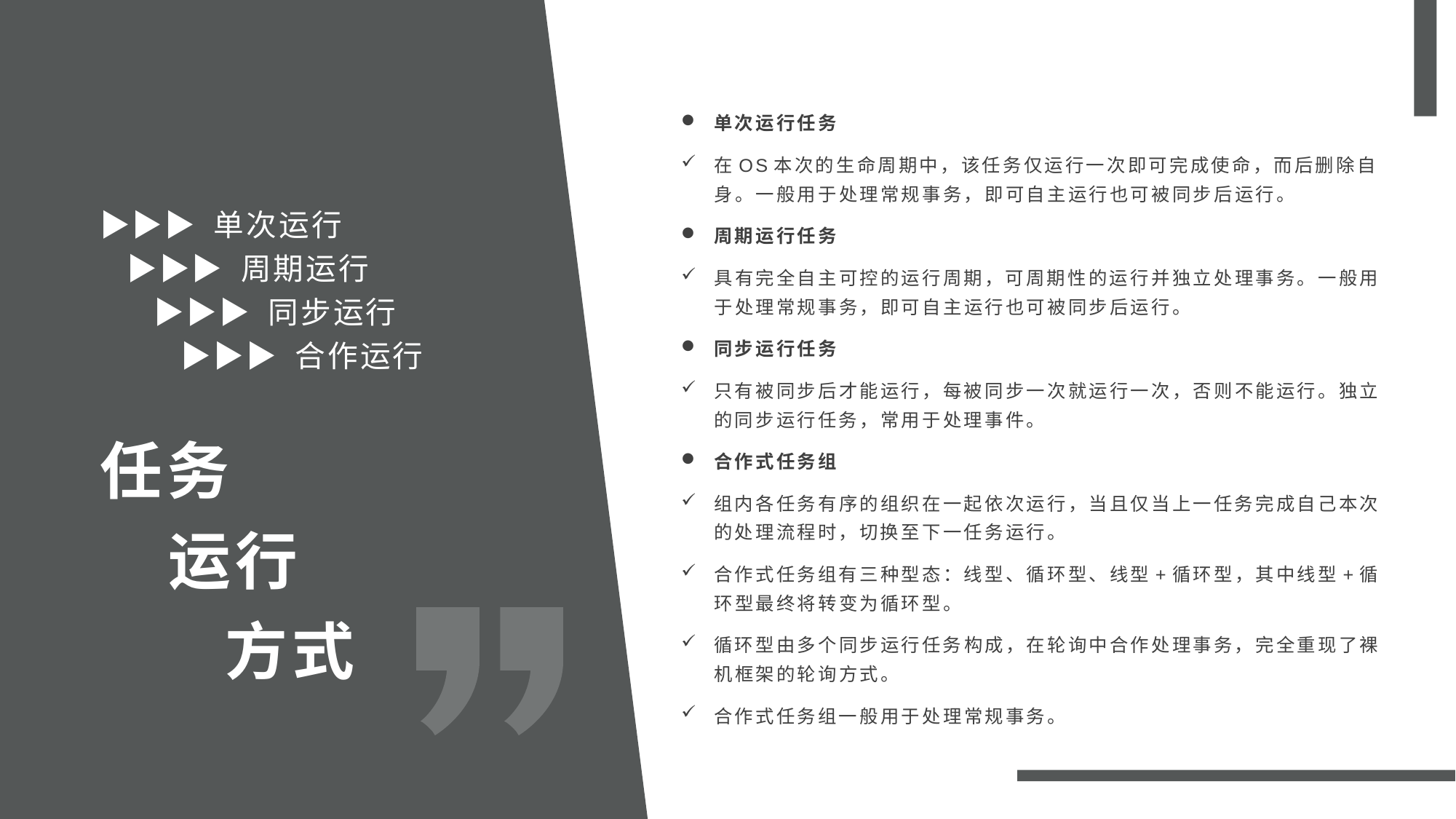

单次运行任务
在OS本次的生命周期中，该任务仅运行一次即可完成使命，而后删除自身。一般用于处理常规事务，即可自主运行也可被同步后运行。
周期运行任务
具有完全自主可控的运行周期，可周期性的运行并独立处理事务。一般用于处理常规事务，即可自主运行也可被同步后运行。
同步运行任务
只有被同步后才能运行，每被同步一次就运行一次，否则不能运行。独立的同步运行任务，常用于处理事件。
合作式任务组
组内各任务有序的组织在一起依次运行，当且仅当上一任务完成自己本次的处理流程时，切换至下一任务运行。
合作式任务组有三种型态：线型、循环型、线型+循环型，其中线型+循环型最终将转变为循环型。
循环型由多个同步运行任务构成，在轮询中合作处理事务，完全重现了裸机框架的轮询方式。
合作式任务组一般用于处理常规事务。
▶▶▶ 单次运行
   ▶▶▶ 周期运行
      ▶▶▶ 同步运行
         ▶▶▶ 合作运行
任务
   运行
      方式